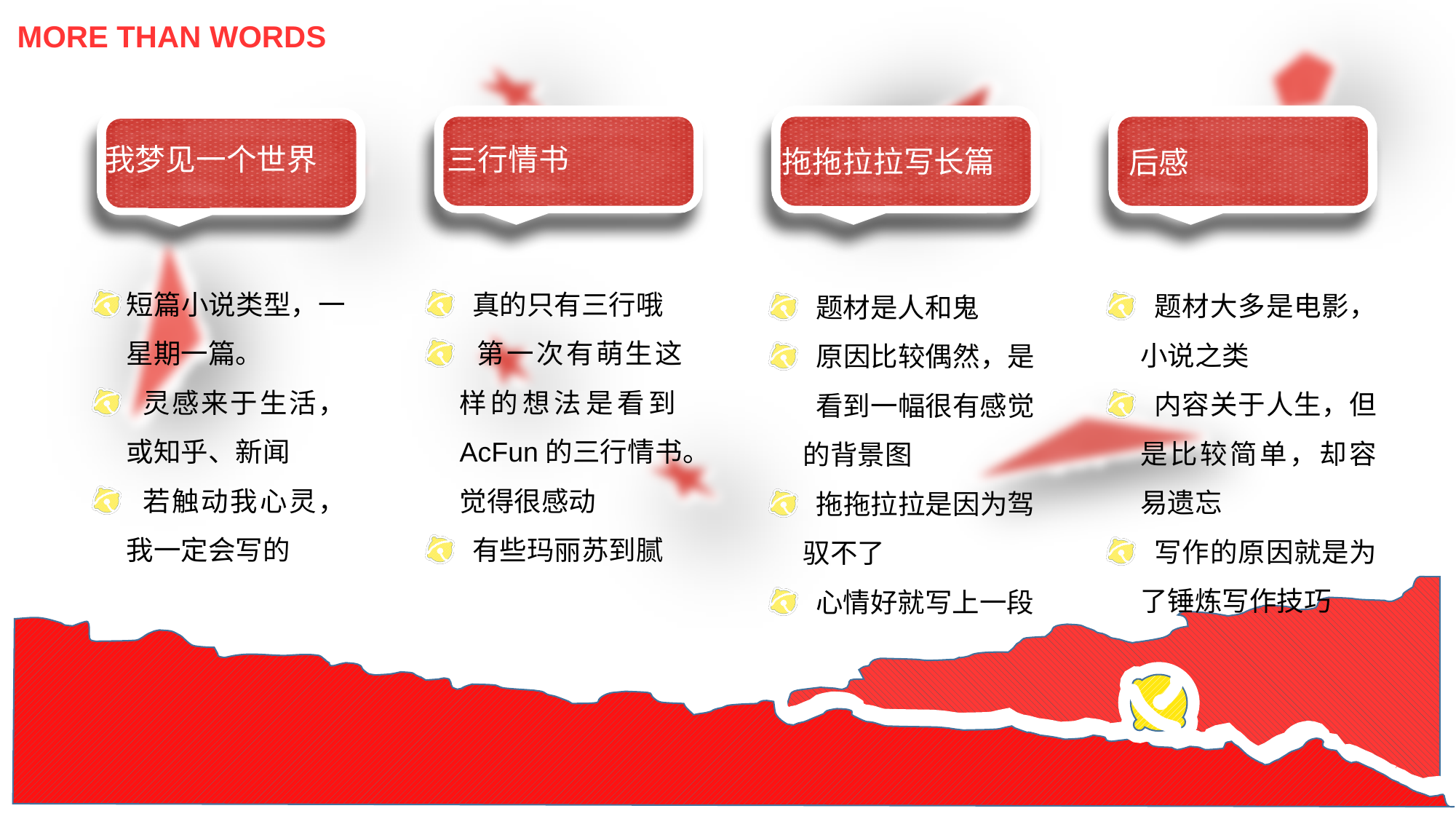

MORE THAN WORDS

我梦见一个世界
三行情书
拖拖拉拉写长篇
后感
短篇小说类型，一星期一篇。
 灵感来于生活，或知乎、新闻
 若触动我心灵，我一定会写的
 真的只有三行哦
 第一次有萌生这样的想法是看到AcFun的三行情书。觉得很感动
 有些玛丽苏到腻
 题材大多是电影，小说之类
 内容关于人生，但是比较简单，却容易遗忘
 写作的原因就是为了锤炼写作技巧
 题材是人和鬼
 原因比较偶然，是   看到一幅很有感觉的背景图
 拖拖拉拉是因为驾驭不了
 心情好就写上一段